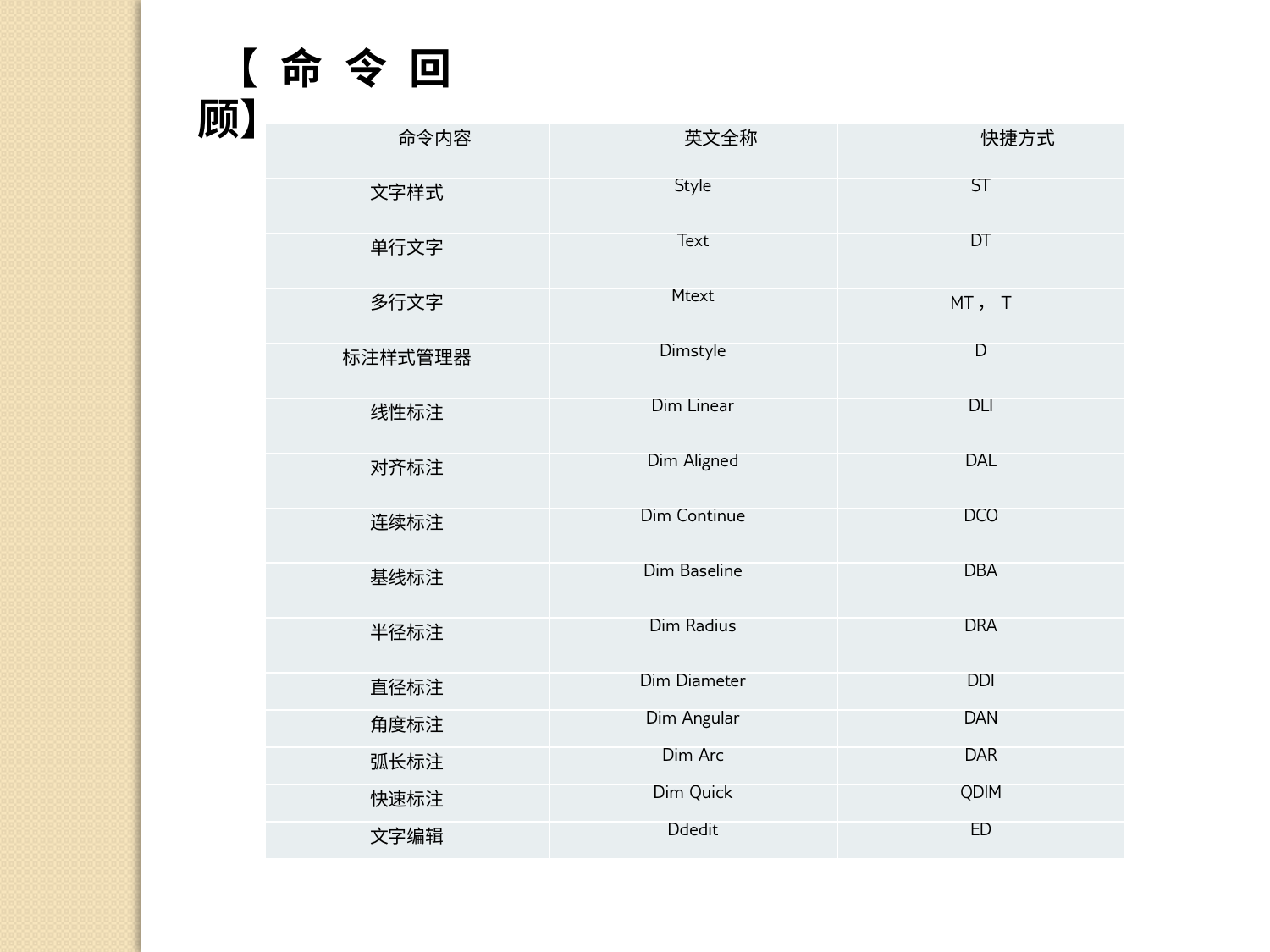

【命令回顾】
| 命令内容 | 英文全称 | 快捷方式 |
| --- | --- | --- |
| 文字样式 | Style | ST |
| 单行文字 | Text | DT |
| 多行文字 | Mtext | MT，T |
| 标注样式管理器 | Dimstyle | D |
| 线性标注 | Dim Linear | DLI |
| 对齐标注 | Dim Aligned | DAL |
| 连续标注 | Dim Continue | DCO |
| 基线标注 | Dim Baseline | DBA |
| 半径标注 | Dim Radius | DRA |

| 直径标注 | Dim Diameter | DDI |
| --- | --- | --- |
| 角度标注 | Dim Angular | DAN |
| 弧长标注 | Dim Arc | DAR |
| 快速标注 | Dim Quick | QDIM |
| 文字编辑 | Ddedit | ED |